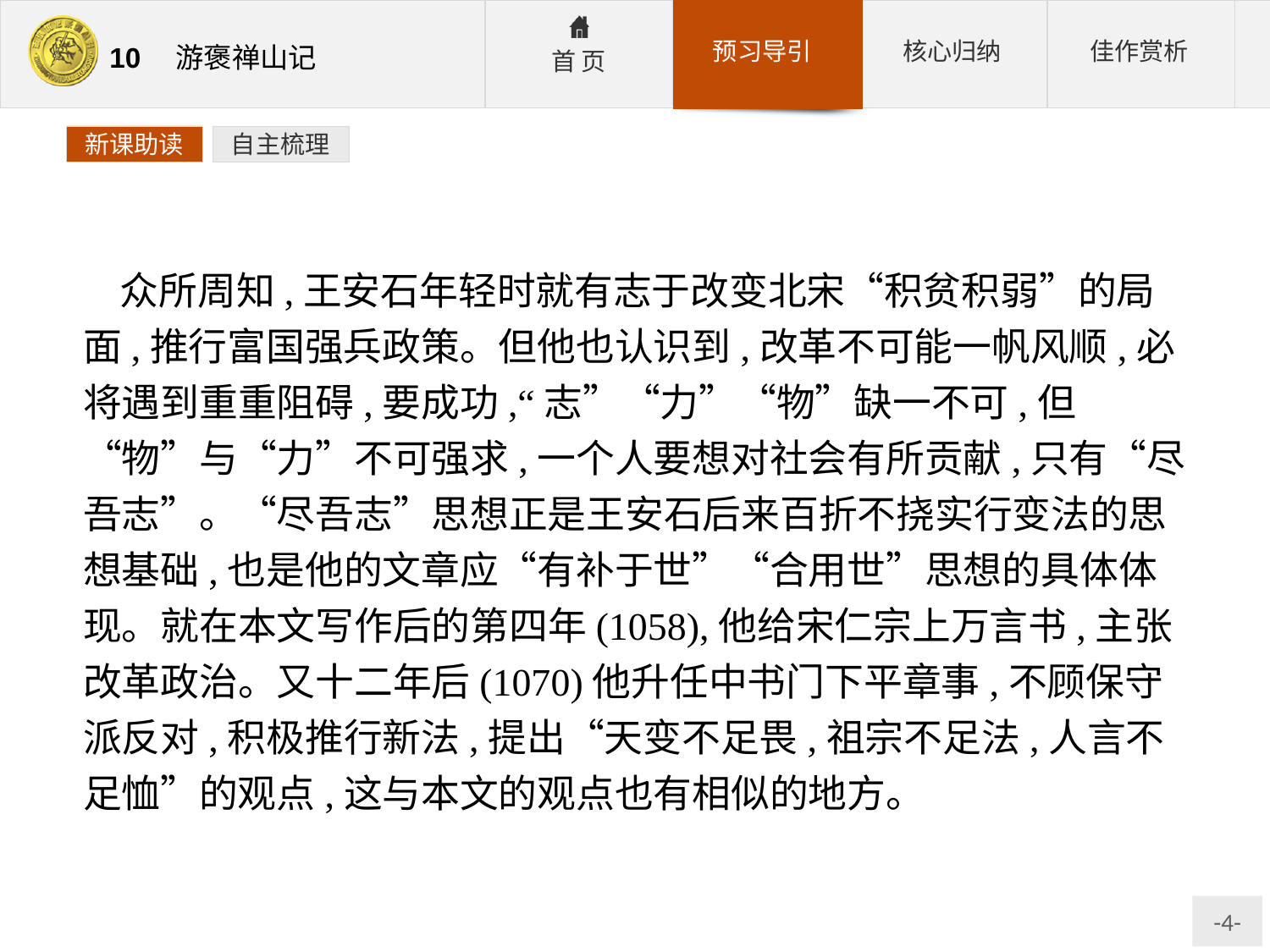

新课助读
自主梳理
众所周知,王安石年轻时就有志于改变北宋“积贫积弱”的局面,推行富国强兵政策。但他也认识到,改革不可能一帆风顺,必将遇到重重阻碍,要成功,“志”“力”“物”缺一不可,但“物”与“力”不可强求,一个人要想对社会有所贡献,只有“尽吾志”。“尽吾志”思想正是王安石后来百折不挠实行变法的思想基础,也是他的文章应“有补于世”“合用世”思想的具体体现。就在本文写作后的第四年(1058),他给宋仁宗上万言书,主张改革政治。又十二年后(1070)他升任中书门下平章事,不顾保守派反对,积极推行新法,提出“天变不足畏,祖宗不足法,人言不足恤”的观点,这与本文的观点也有相似的地方。